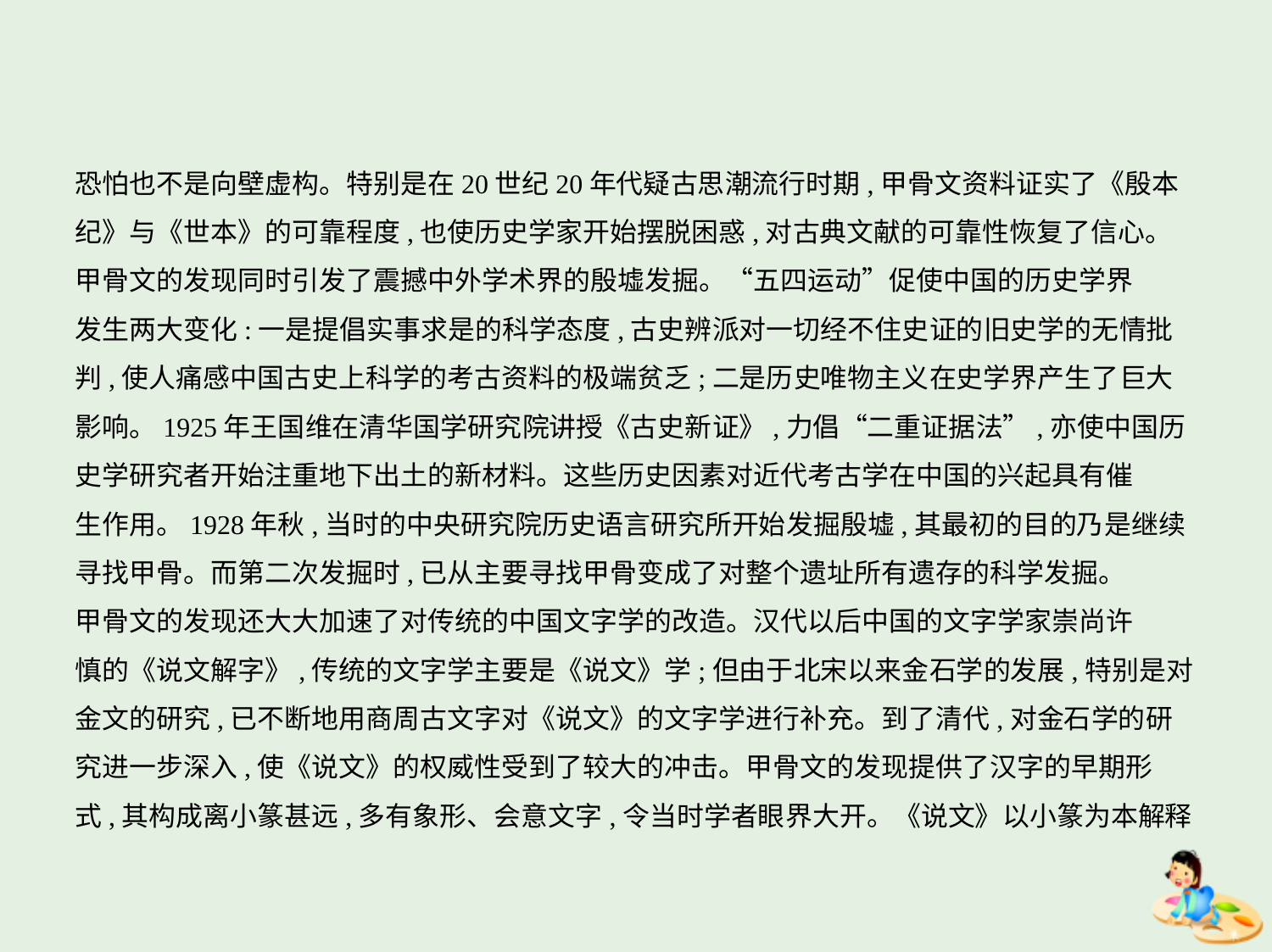

恐怕也不是向壁虚构。特别是在20世纪20年代疑古思潮流行时期,甲骨文资料证实了《殷本
纪》与《世本》的可靠程度,也使历史学家开始摆脱困惑,对古典文献的可靠性恢复了信心。
甲骨文的发现同时引发了震撼中外学术界的殷墟发掘。“五四运动”促使中国的历史学界
发生两大变化:一是提倡实事求是的科学态度,古史辨派对一切经不住史证的旧史学的无情批
判,使人痛感中国古史上科学的考古资料的极端贫乏;二是历史唯物主义在史学界产生了巨大
影响。1925年王国维在清华国学研究院讲授《古史新证》,力倡“二重证据法”,亦使中国历
史学研究者开始注重地下出土的新材料。这些历史因素对近代考古学在中国的兴起具有催
生作用。1928年秋,当时的中央研究院历史语言研究所开始发掘殷墟,其最初的目的乃是继续
寻找甲骨。而第二次发掘时,已从主要寻找甲骨变成了对整个遗址所有遗存的科学发掘。
甲骨文的发现还大大加速了对传统的中国文字学的改造。汉代以后中国的文字学家崇尚许
慎的《说文解字》,传统的文字学主要是《说文》学;但由于北宋以来金石学的发展,特别是对
金文的研究,已不断地用商周古文字对《说文》的文字学进行补充。到了清代,对金石学的研
究进一步深入,使《说文》的权威性受到了较大的冲击。甲骨文的发现提供了汉字的早期形
式,其构成离小篆甚远,多有象形、会意文字,令当时学者眼界大开。《说文》以小篆为本解释